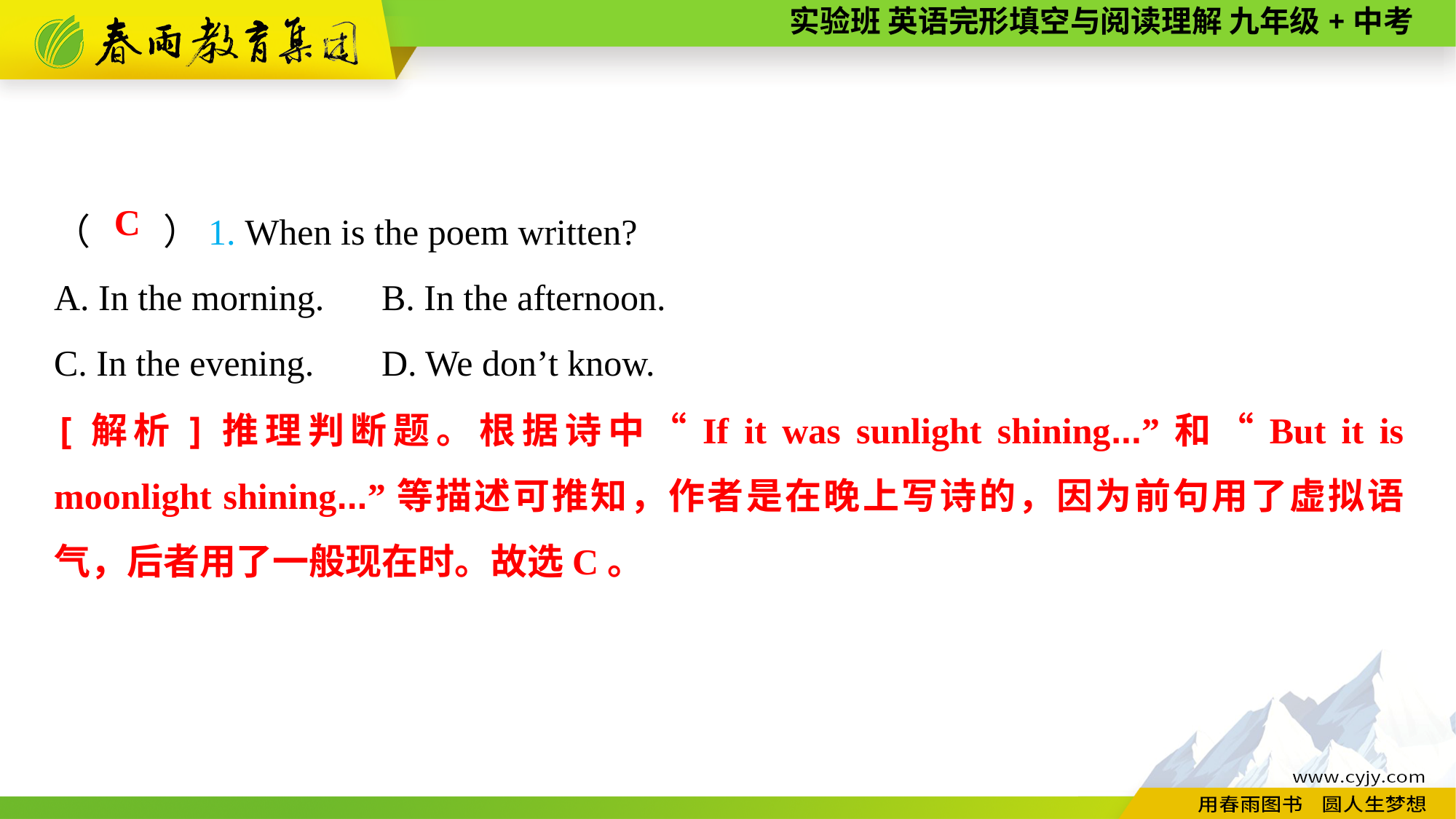

（　　）1. When is the poem written?
A. In the morning.	B. In the afternoon.
C. In the evening.	D. We don’t know.
C
[解析]推理判断题。根据诗中“If it was sunlight shining...”和“But it is moonlight shining...”等描述可推知，作者是在晚上写诗的，因为前句用了虚拟语气，后者用了一般现在时。故选C。